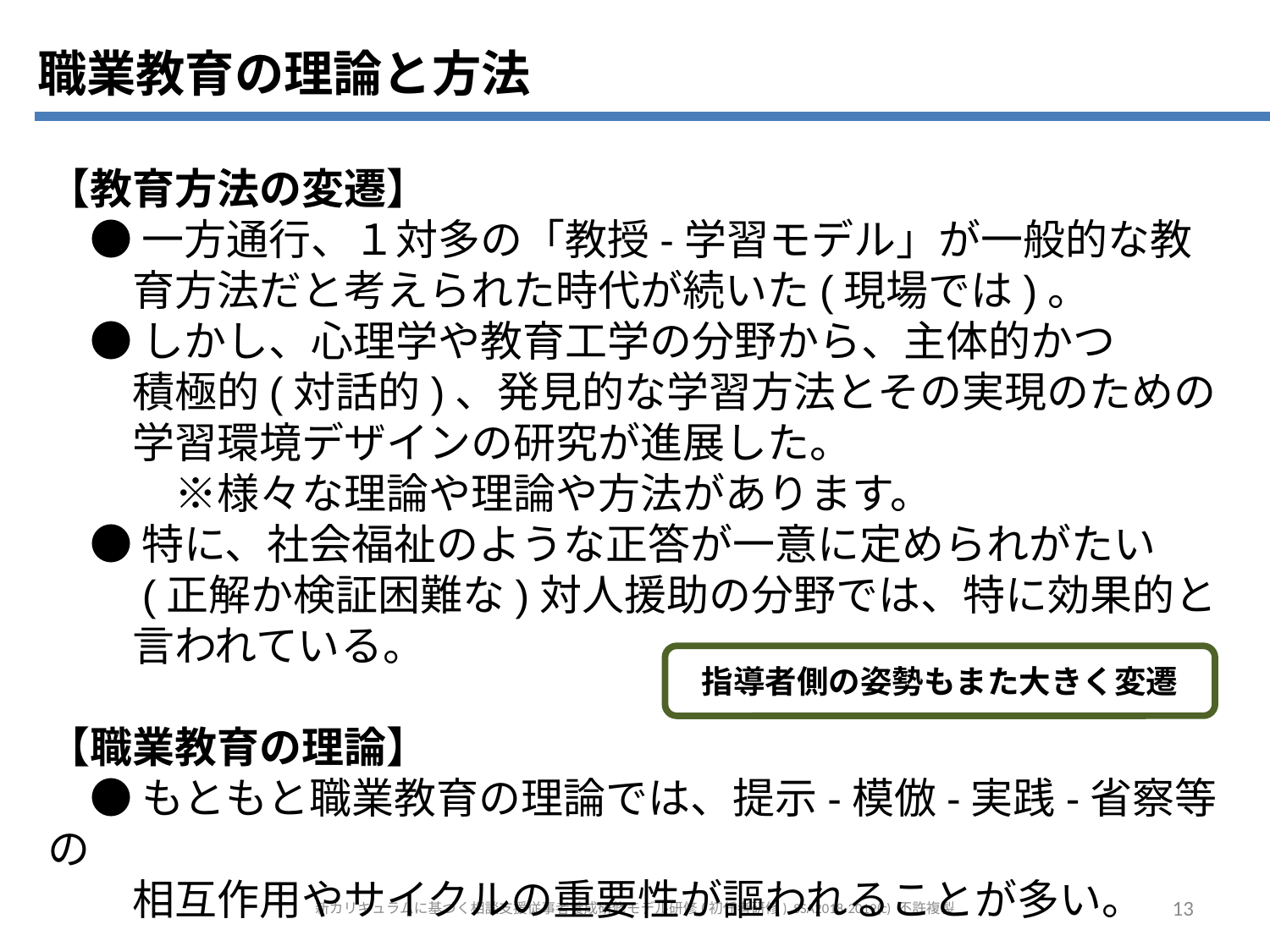

職業教育の理論と方法
【教育方法の変遷】
　● 一方通行、１対多の「教授-学習モデル」が一般的な教
　　育方法だと考えられた時代が続いた(現場では)。
　● しかし、心理学や教育工学の分野から、主体的かつ
　　積極的(対話的)、発見的な学習方法とその実現のための
　　学習環境デザインの研究が進展した。
　　　※様々な理論や理論や方法があります。
　● 特に、社会福祉のような正答が一意に定められがたい
　　(正解か検証困難な)対人援助の分野では、特に効果的と
　　言われている。

【職業教育の理論】
　● もともと職業教育の理論では、提示-模倣-実践-省察等の
　　相互作用やサイクルの重要性が謳われることが多い。
指導者側の姿勢もまた大きく変遷
新カリキュラムに基づく相談支援従事者養成研修モデル研修(初任者研修), SSA2018-2019(c) 不許複製
13